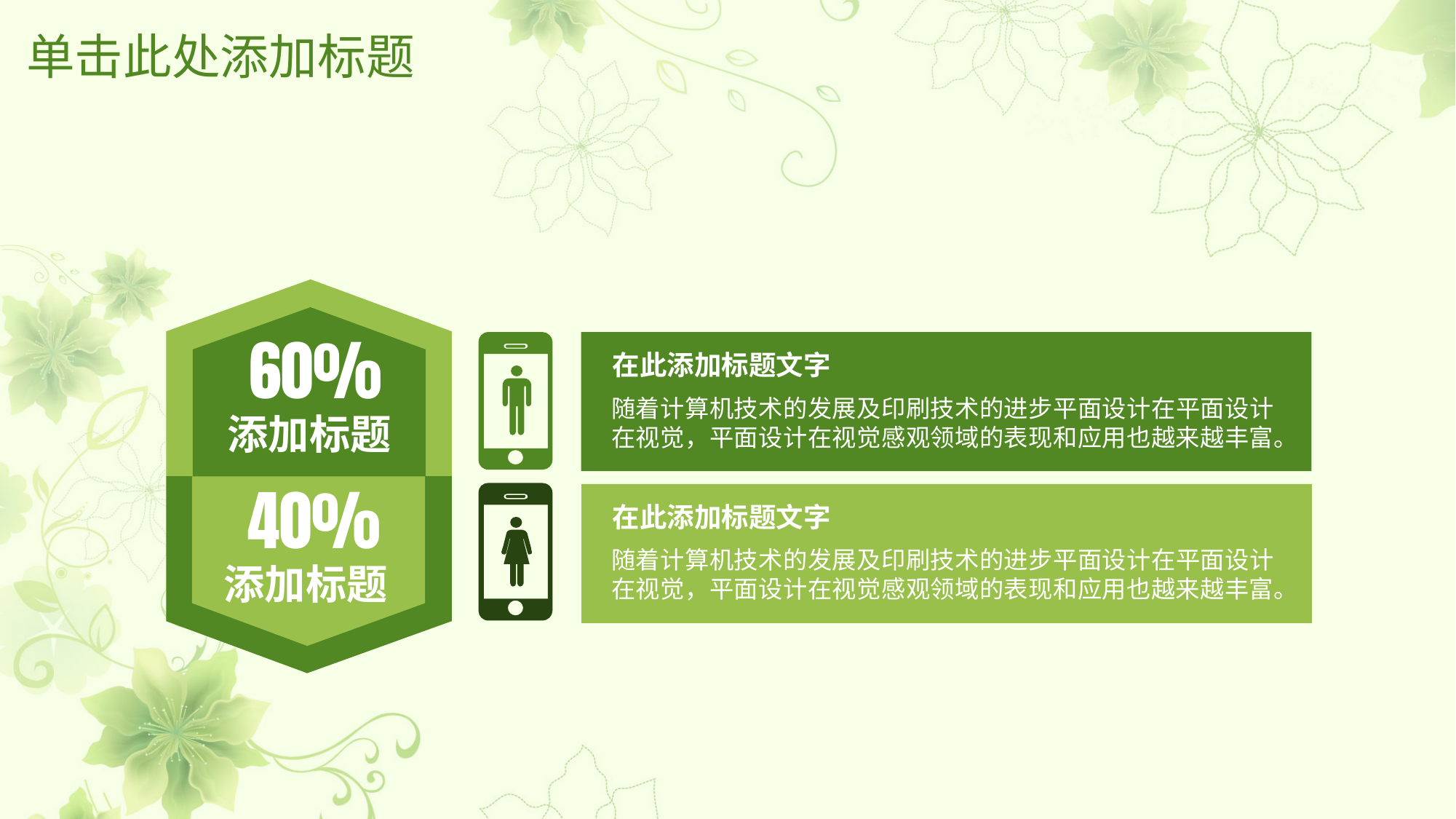

# 单击此处添加标题

60%
添加标题

在此添加标题文字
随着计算机技术的发展及印刷技术的进步平面设计在平面设计在视觉，平面设计在视觉感观领域的表现和应用也越来越丰富。

40%
添加标题

在此添加标题文字
随着计算机技术的发展及印刷技术的进步平面设计在平面设计在视觉，平面设计在视觉感观领域的表现和应用也越来越丰富。